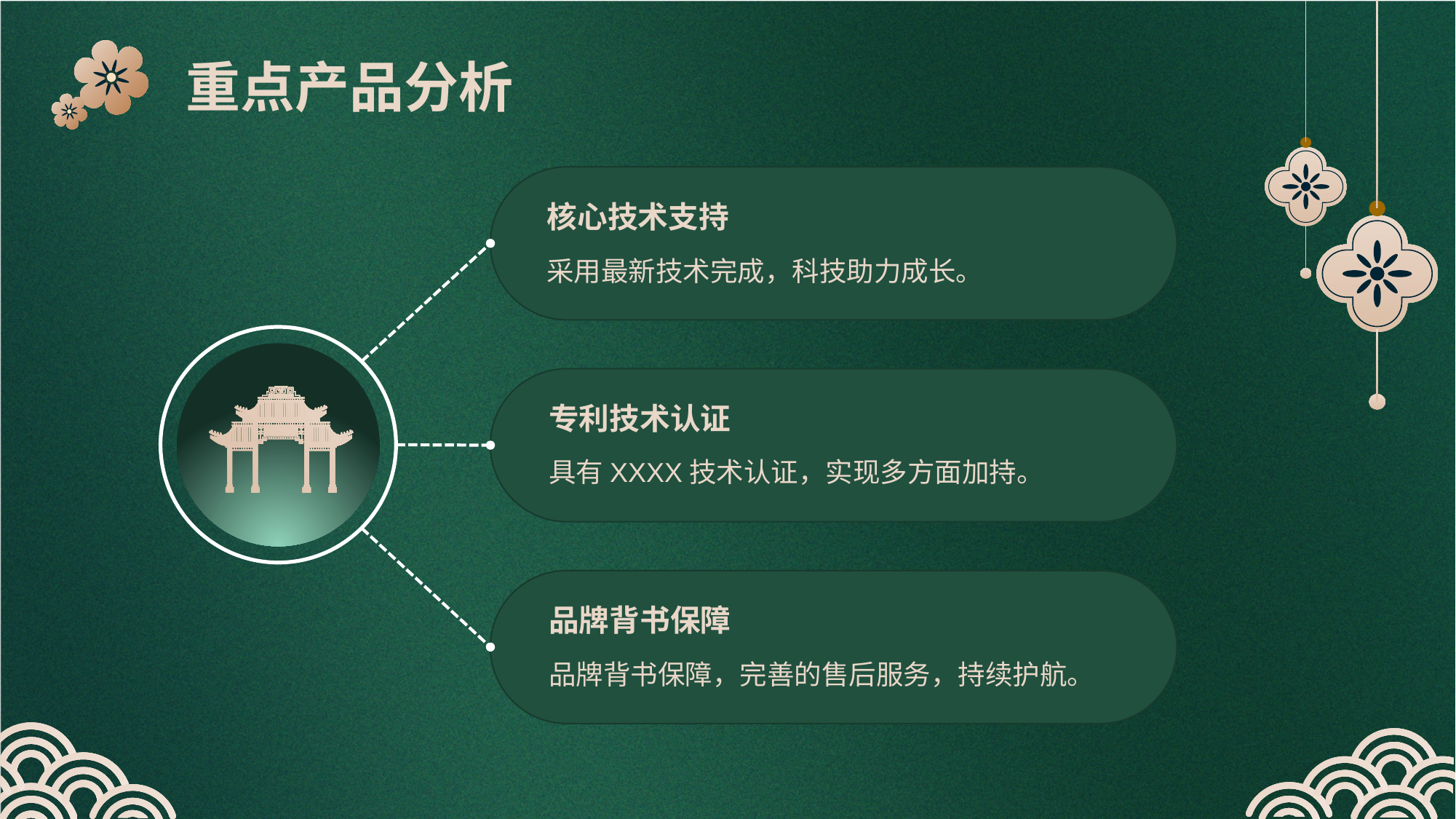

重点产品分析

核心技术支持
采用最新技术完成，科技助力成长。

专利技术认证
具有XXXX技术认证，实现多方面加持。

品牌背书保障
品牌背书保障，完善的售后服务，持续护航。